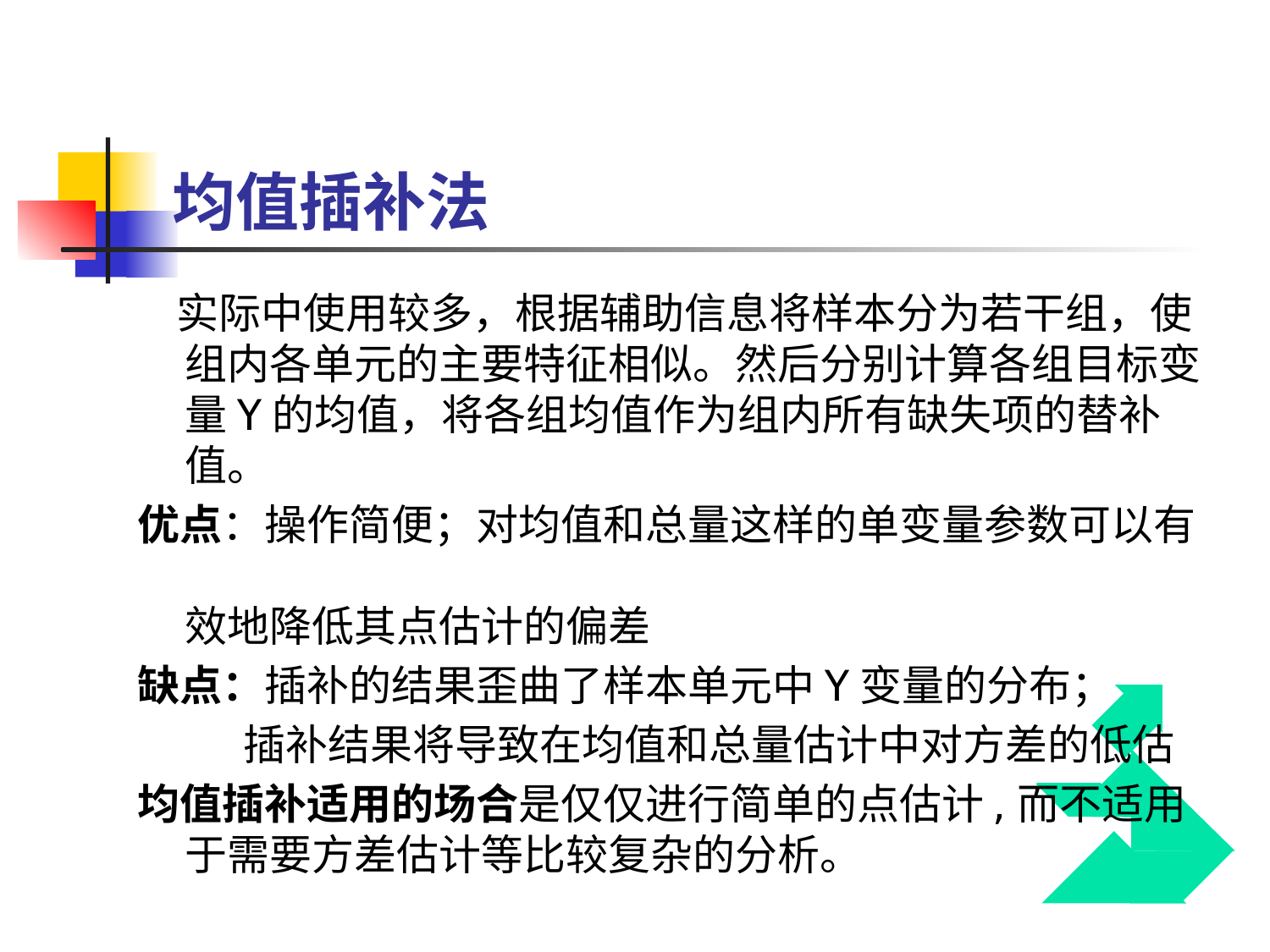

# 均值插补法
   实际中使用较多，根据辅助信息将样本分为若干组，使组内各单元的主要特征相似。然后分别计算各组目标变量Y的均值，将各组均值作为组内所有缺失项的替补值。
优点：操作简便；对均值和总量这样的单变量参数可以有                                                                                                        效地降低其点估计的偏差
缺点：插补的结果歪曲了样本单元中Y变量的分布；
          插补结果将导致在均值和总量估计中对方差的低估
均值插补适用的场合是仅仅进行简单的点估计,而不适用于需要方差估计等比较复杂的分析。